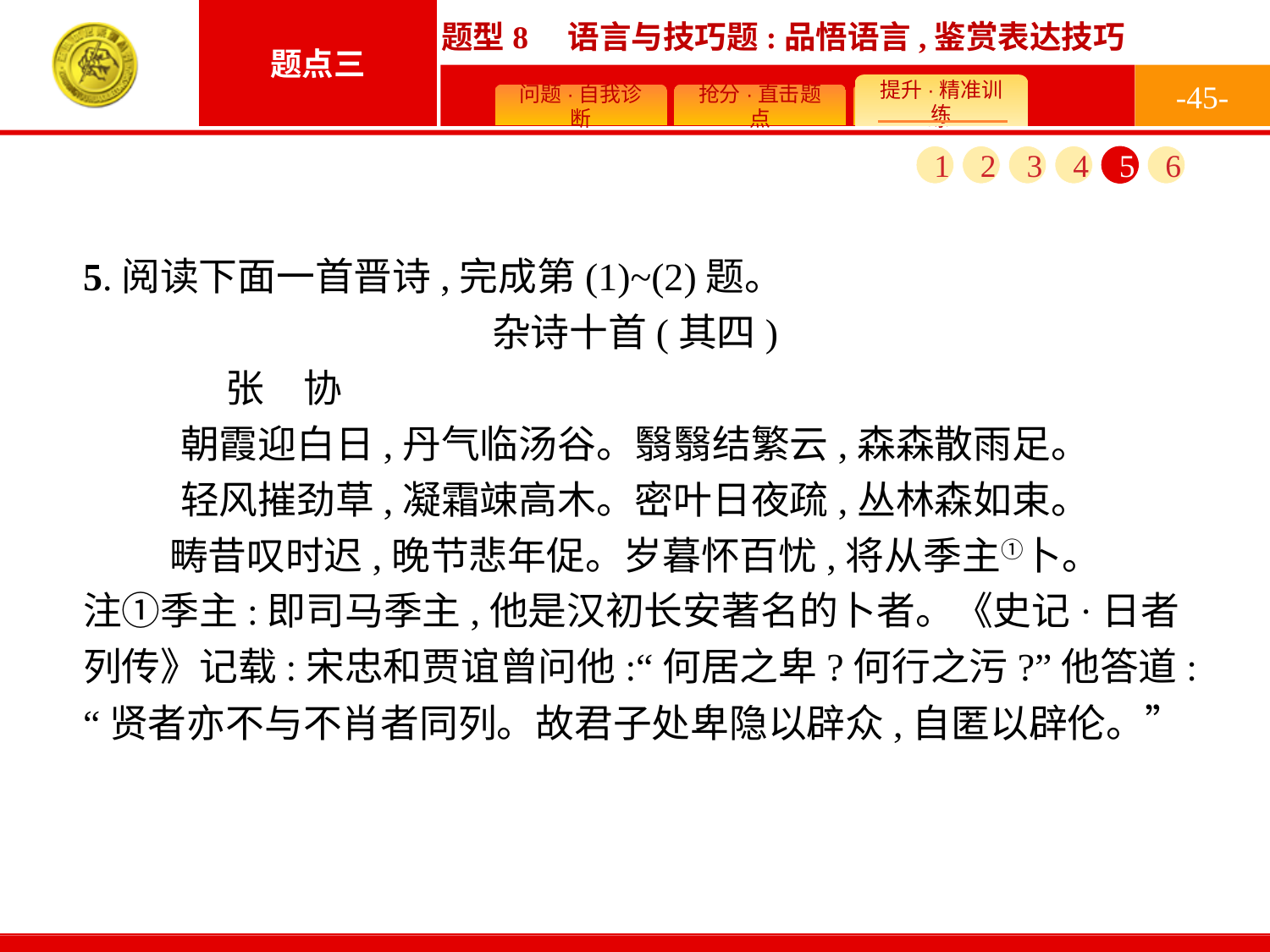

-45-
1
2
3
4
5
6
5.阅读下面一首晋诗,完成第(1)~(2)题。
杂诗十首(其四)
	张　协
朝霞迎白日,丹气临汤谷。翳翳结繁云,森森散雨足。
轻风摧劲草,凝霜竦高木。密叶日夜疏,丛林森如束。
畴昔叹时迟,晚节悲年促。岁暮怀百忧,将从季主①卜。
注①季主:即司马季主,他是汉初长安著名的卜者。《史记·日者列传》记载:宋忠和贾谊曾问他:“何居之卑?何行之污?”他答道:“贤者亦不与不肖者同列。故君子处卑隐以辟众,自匿以辟伦。”